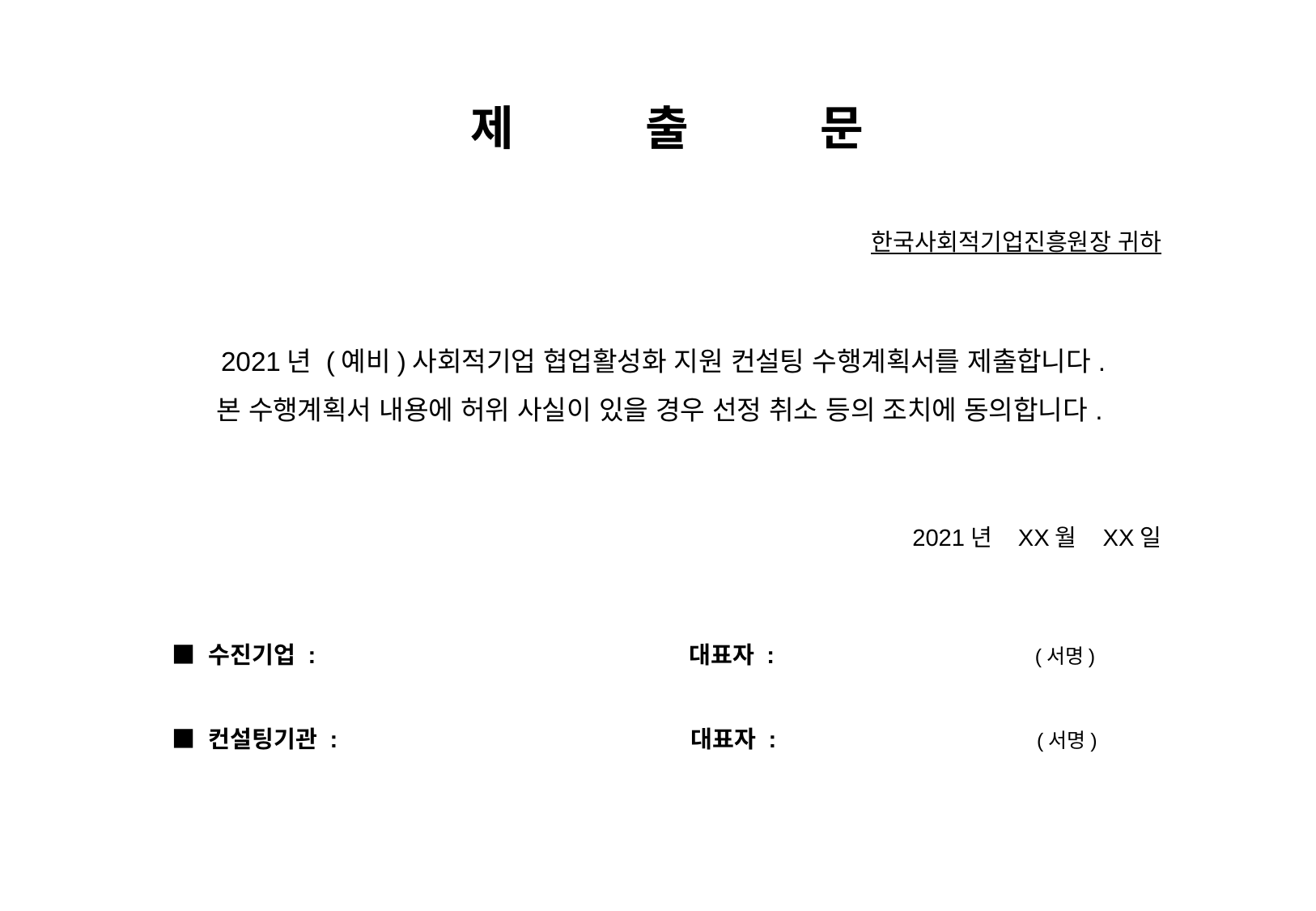

제          출          문

한국사회적기업진흥원장 귀하

2021년 (예비)사회적기업 협업활성화 지원 컨설팅 수행계획서를 제출합니다.
본 수행계획서 내용에 허위 사실이 있을 경우 선정 취소 등의 조치에 동의합니다.

2021년   XX월   XX일

■ 수진기업 :                                                       대표자 :                                       (서명)

■ 컨설팅기관 :                                                    대표자 :                                       (서명)